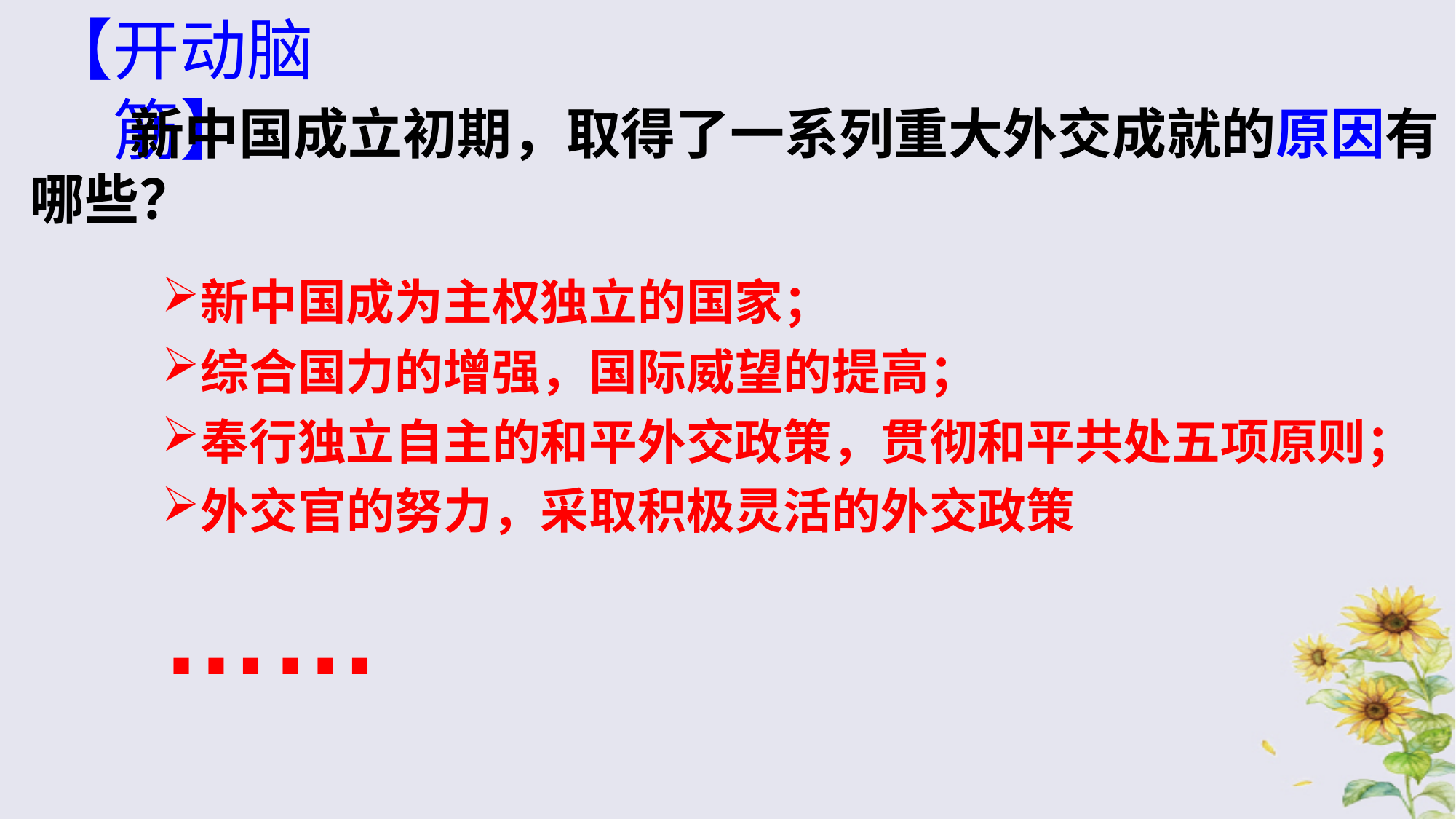

【开动脑筋】
       新中国成立初期，取得了一系列重大外交成就的原因有哪些？
新中国成为主权独立的国家；
综合国力的增强，国际威望的提高；
奉行独立自主的和平外交政策，贯彻和平共处五项原则；
外交官的努力，采取积极灵活的外交政策
……